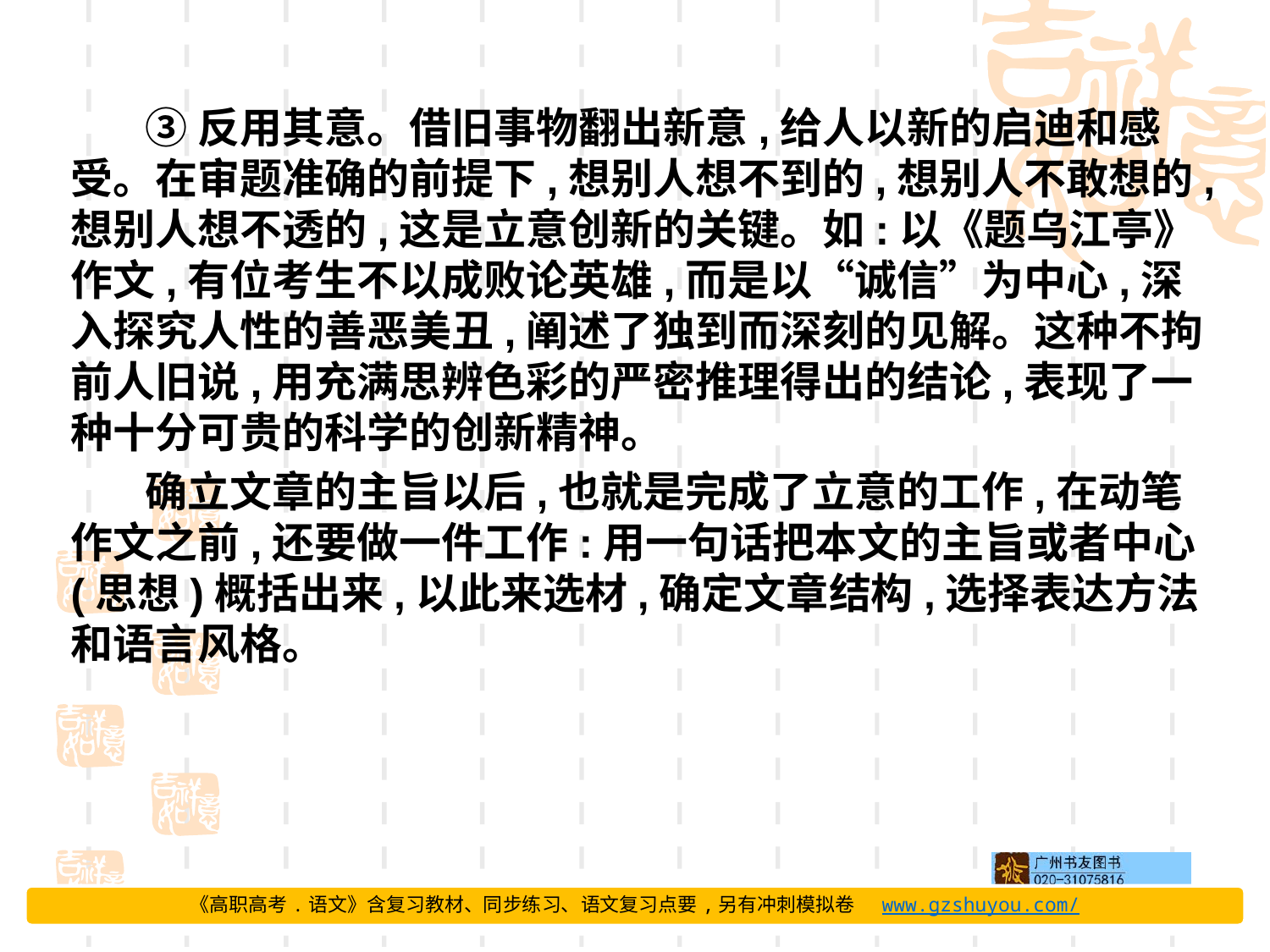

③反用其意。借旧事物翻出新意,给人以新的启迪和感受。在审题准确的前提下,想别人想不到的,想别人不敢想的,想别人想不透的,这是立意创新的关键。如:以《题乌江亭》作文,有位考生不以成败论英雄,而是以“诚信”为中心,深入探究人性的善恶美丑,阐述了独到而深刻的见解。这种不拘前人旧说,用充满思辨色彩的严密推理得出的结论,表现了一种十分可贵的科学的创新精神。
确立文章的主旨以后,也就是完成了立意的工作,在动笔作文之前,还要做一件工作:用一句话把本文的主旨或者中心(思想)概括出来,以此来选材,确定文章结构,选择表达方法和语言风格。